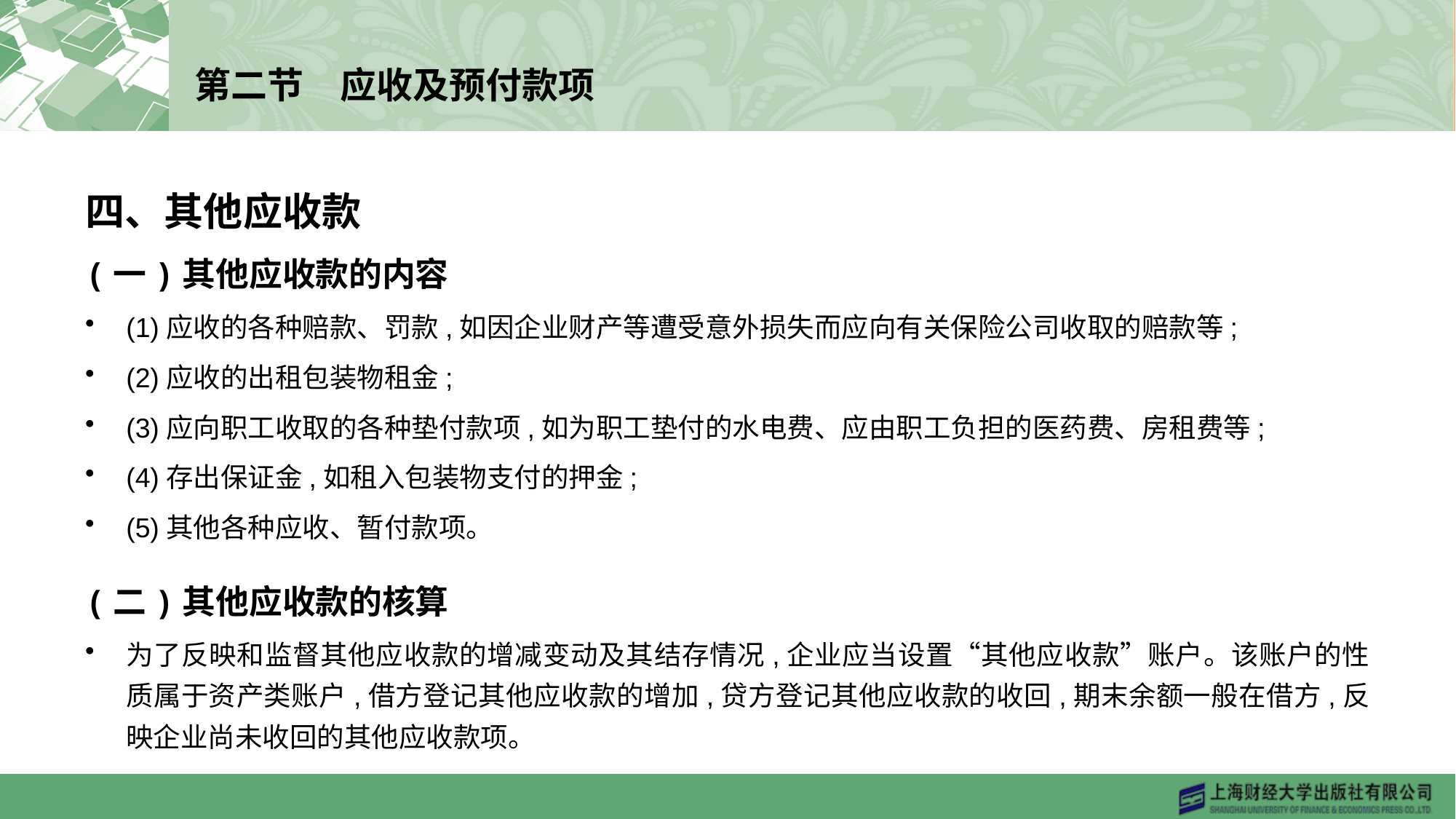

# 第二节　应收及预付款项
四、其他应收款
(一)其他应收款的内容
(1)应收的各种赔款、罚款,如因企业财产等遭受意外损失而应向有关保险公司收取的赔款等;
(2)应收的出租包装物租金;
(3)应向职工收取的各种垫付款项,如为职工垫付的水电费、应由职工负担的医药费、房租费等;
(4)存出保证金,如租入包装物支付的押金;
(5)其他各种应收、暂付款项。
(二)其他应收款的核算
为了反映和监督其他应收款的增减变动及其结存情况,企业应当设置“其他应收款”账户。该账户的性质属于资产类账户,借方登记其他应收款的增加,贷方登记其他应收款的收回,期末余额一般在借方,反映企业尚未收回的其他应收款项。